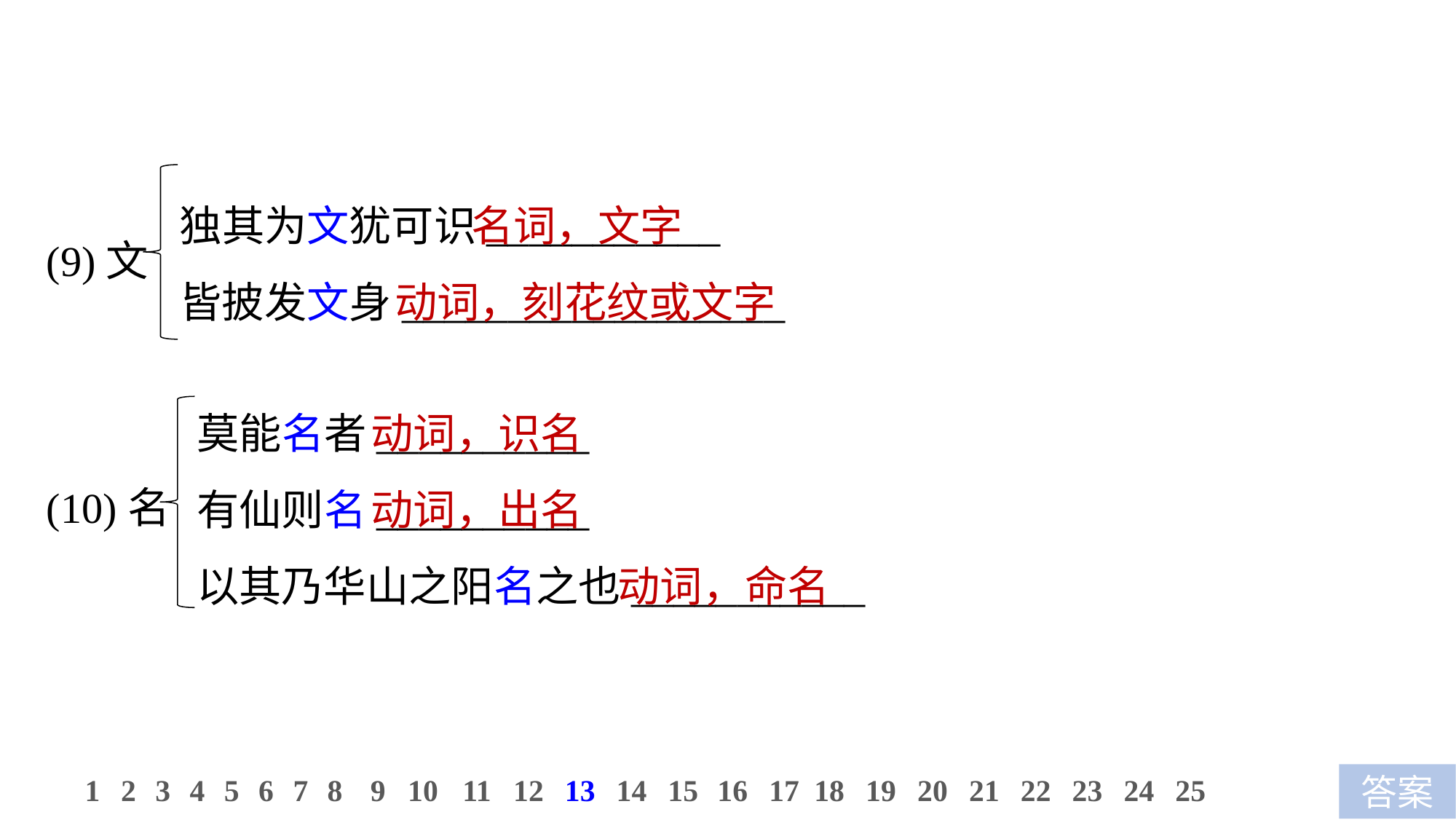

独其为文犹可识___________
皆披发文身__________________
       名词，文字
动词，刻花纹或文字
(9)文
莫能名者__________
有仙则名__________
以其乃华山之阳名之也___________
动词，识名
动词，出名
                         动词，命名

(10)名
11
12
13
14
15
16
17
18
19
20
21
22
23
24
25
1
2
3
4
5
6
7
8
9
10
答案